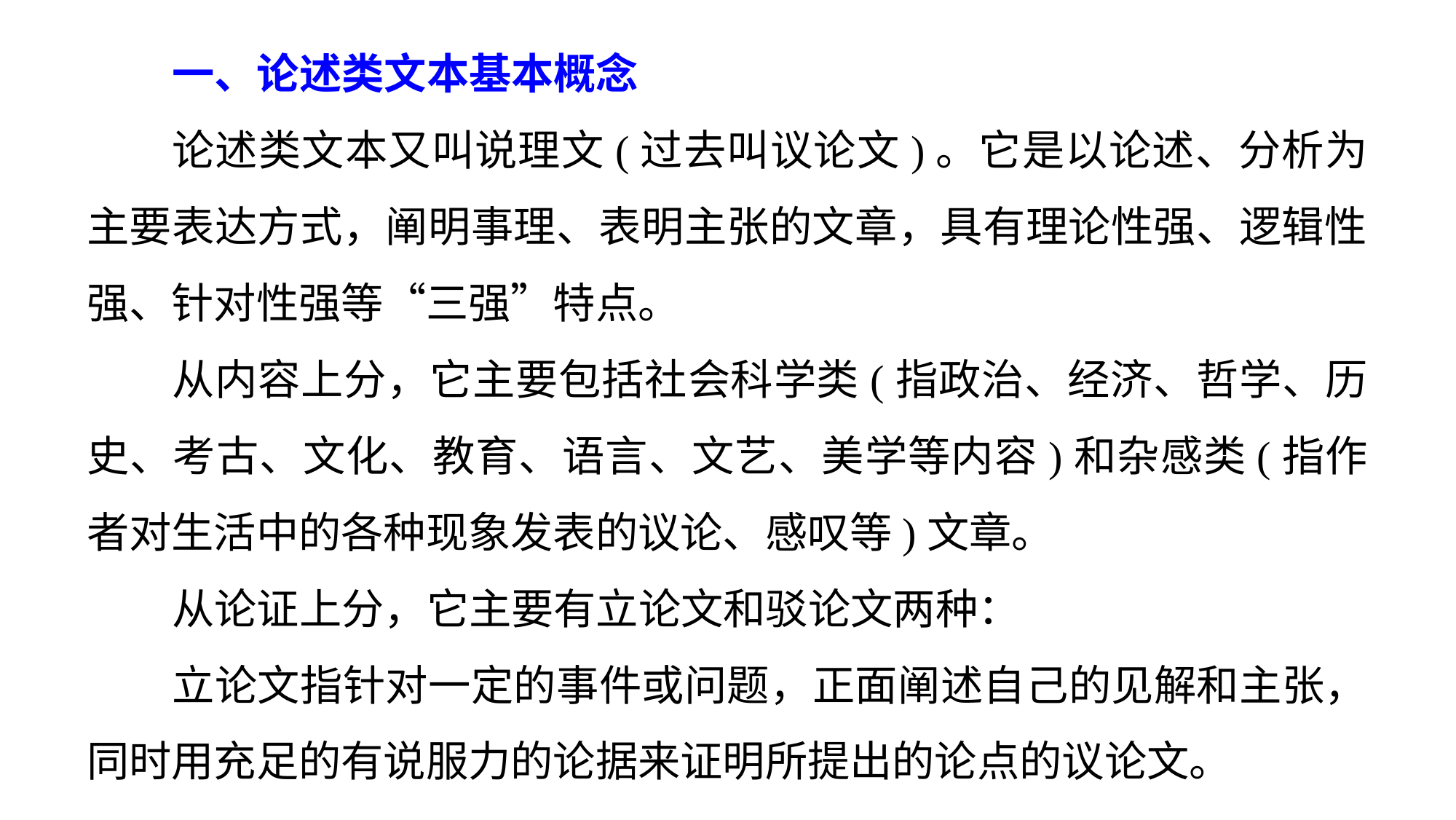

一、论述类文本基本概念
论述类文本又叫说理文(过去叫议论文)。它是以论述、分析为主要表达方式，阐明事理、表明主张的文章，具有理论性强、逻辑性强、针对性强等“三强”特点。
从内容上分，它主要包括社会科学类(指政治、经济、哲学、历史、考古、文化、教育、语言、文艺、美学等内容)和杂感类(指作者对生活中的各种现象发表的议论、感叹等)文章。
从论证上分，它主要有立论文和驳论文两种：
立论文指针对一定的事件或问题，正面阐述自己的见解和主张，同时用充足的有说服力的论据来证明所提出的论点的议论文。